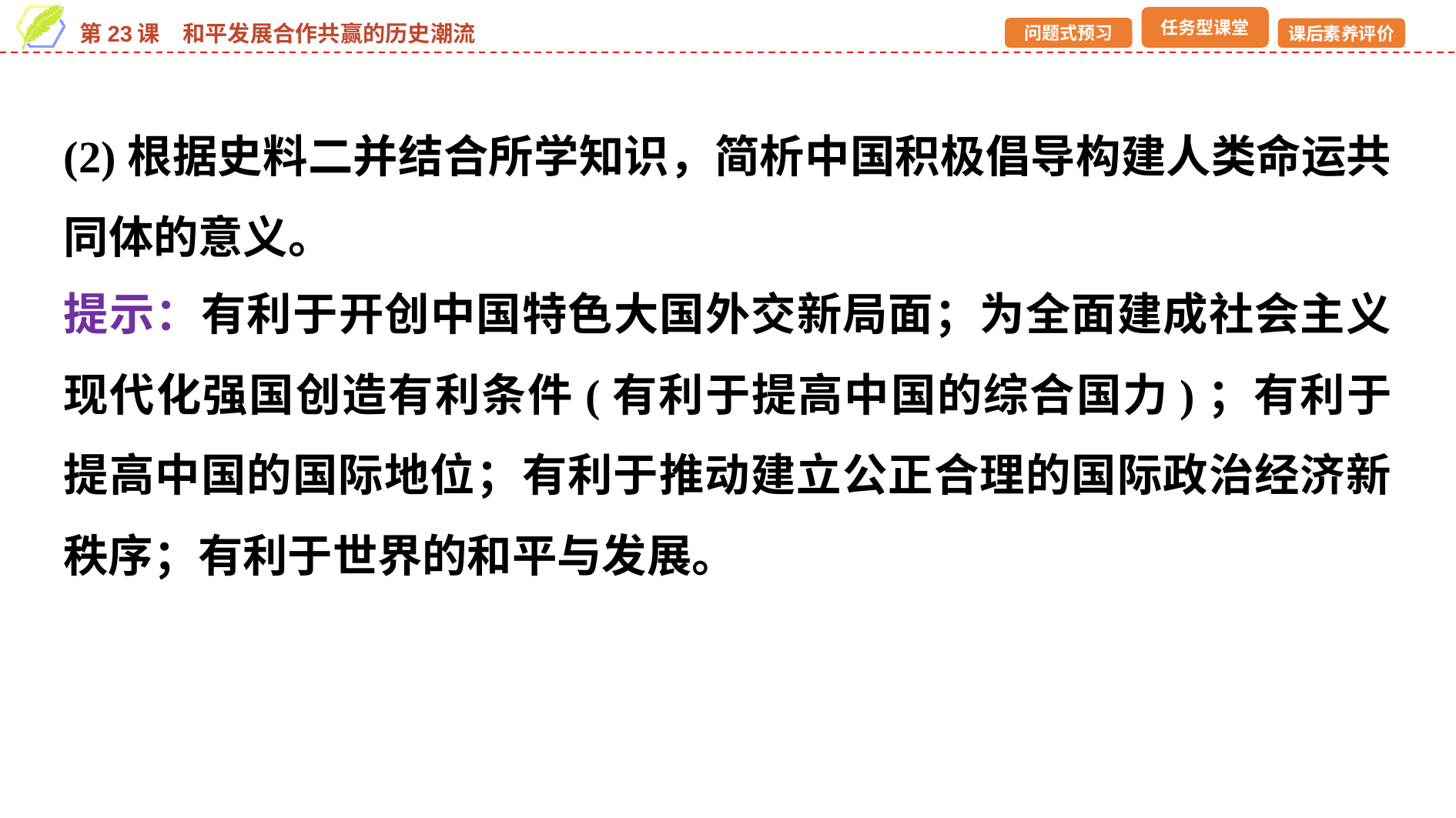

(2)根据史料二并结合所学知识，简析中国积极倡导构建人类命运共同体的意义。
提示：有利于开创中国特色大国外交新局面；为全面建成社会主义现代化强国创造有利条件(有利于提高中国的综合国力)；有利于提高中国的国际地位；有利于推动建立公正合理的国际政治经济新秩序；有利于世界的和平与发展。